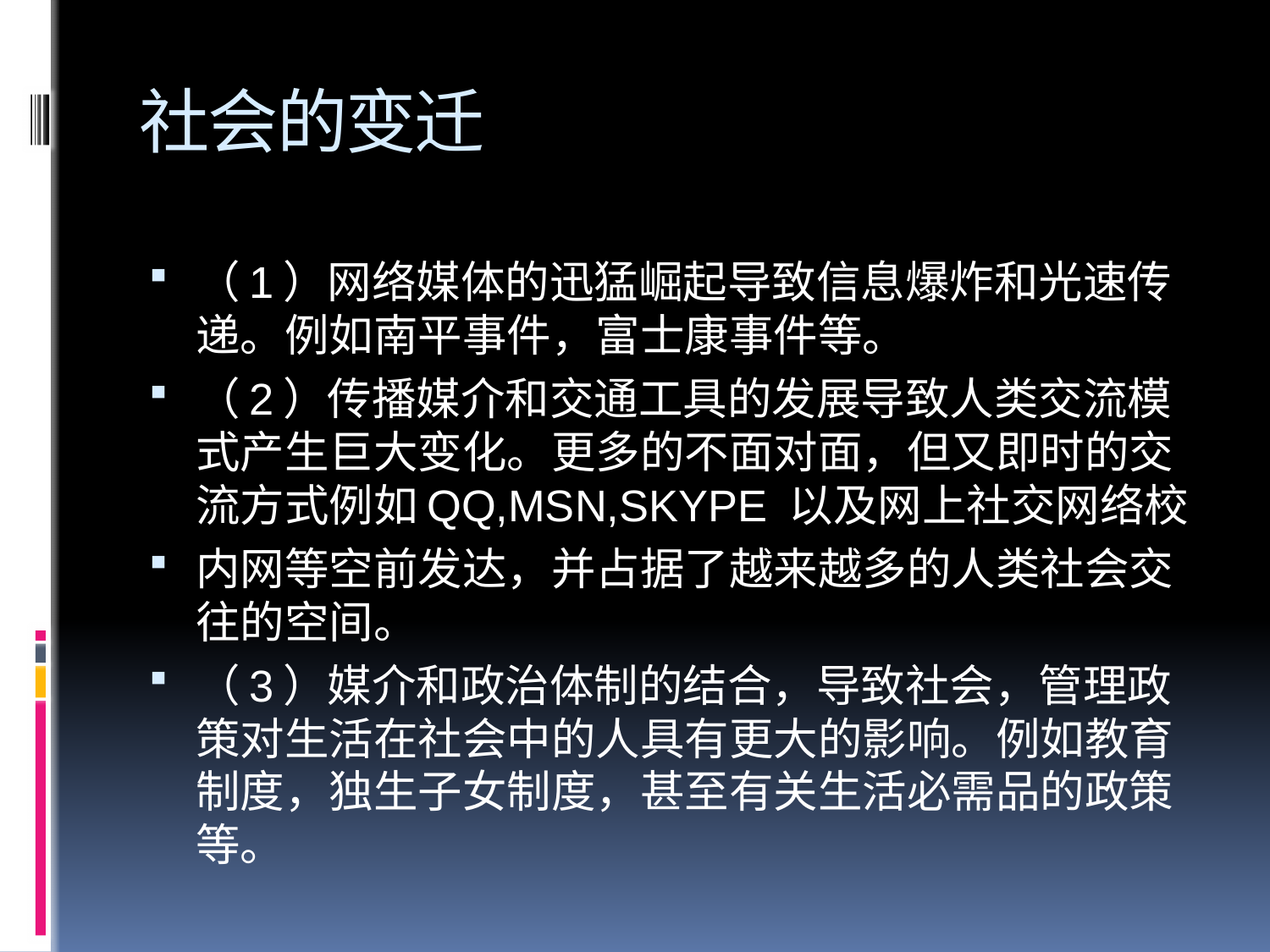

# 社会的变迁
（1）网络媒体的迅猛崛起导致信息爆炸和光速传递。例如南平事件，富士康事件等。
（2）传播媒介和交通工具的发展导致人类交流模式产生巨大变化。更多的不面对面，但又即时的交流方式例如QQ,MSN,SKYPE 以及网上社交网络校
内网等空前发达，并占据了越来越多的人类社会交往的空间。
（3）媒介和政治体制的结合，导致社会，管理政策对生活在社会中的人具有更大的影响。例如教育制度，独生子女制度，甚至有关生活必需品的政策等。